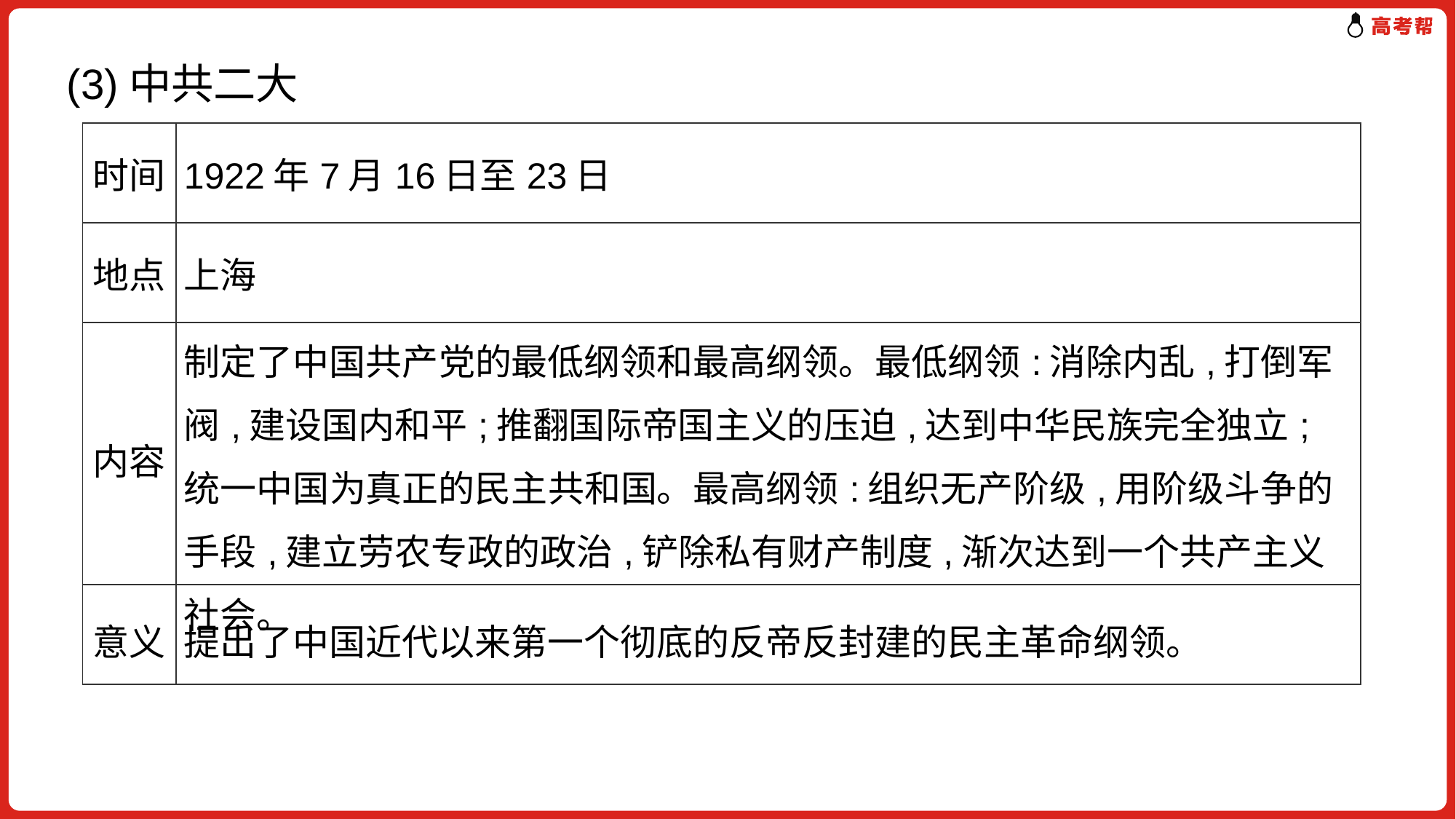

(3)中共二大
| 时间 | 1922年7月16日至23日 |
| --- | --- |
| 地点 | 上海 |
| 内容 | 制定了中国共产党的最低纲领和最高纲领。最低纲领:消除内乱,打倒军阀,建设国内和平;推翻国际帝国主义的压迫,达到中华民族完全独立;统一中国为真正的民主共和国。最高纲领:组织无产阶级,用阶级斗争的手段,建立劳农专政的政治,铲除私有财产制度,渐次达到一个共产主义社会。 |
| 意义 | 提出了中国近代以来第一个彻底的反帝反封建的民主革命纲领。 |